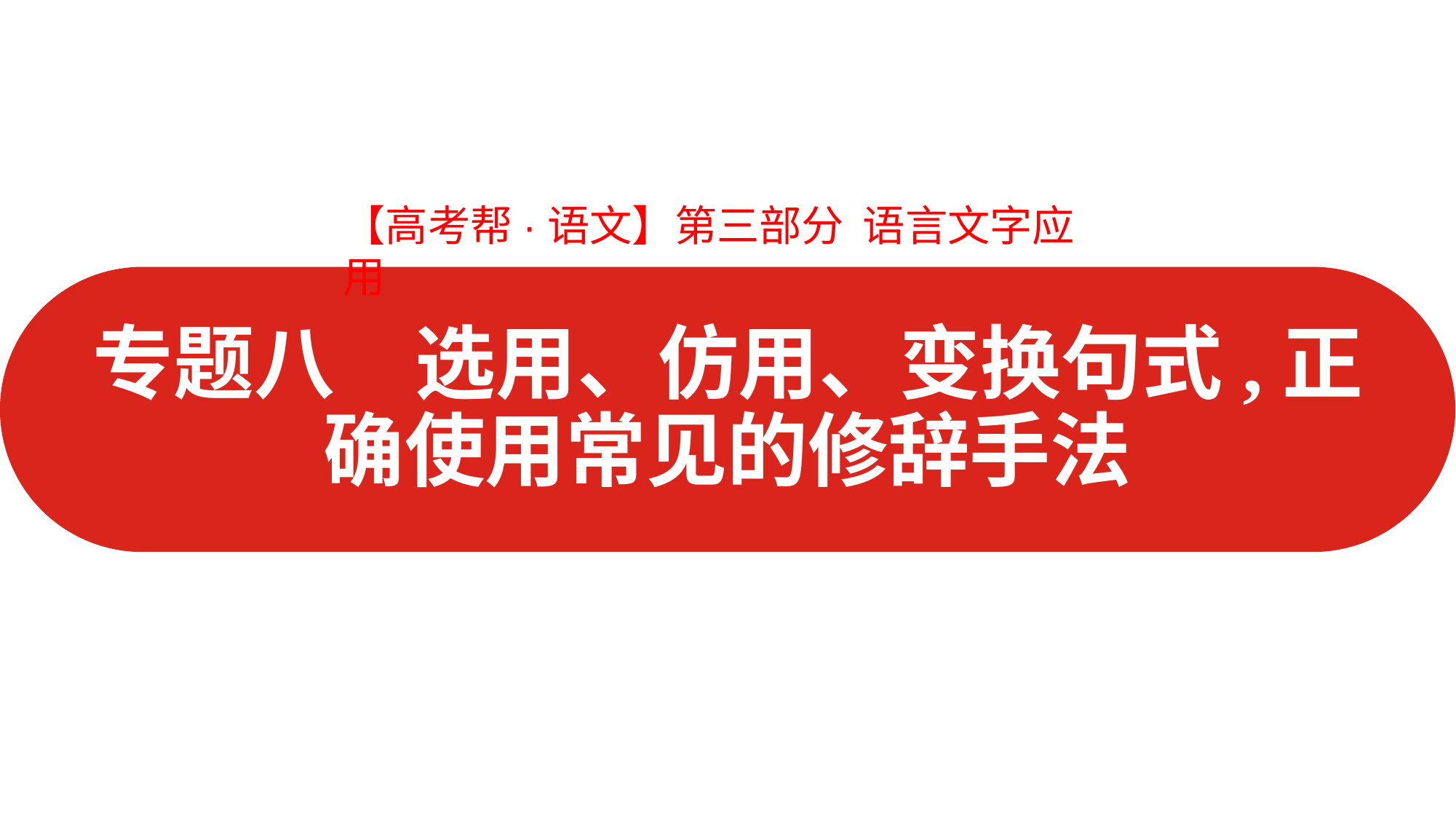

【高考帮·语文】第三部分  语言文字应用
# 专题八　选用、仿用、变换句式,正确使用常见的修辞手法